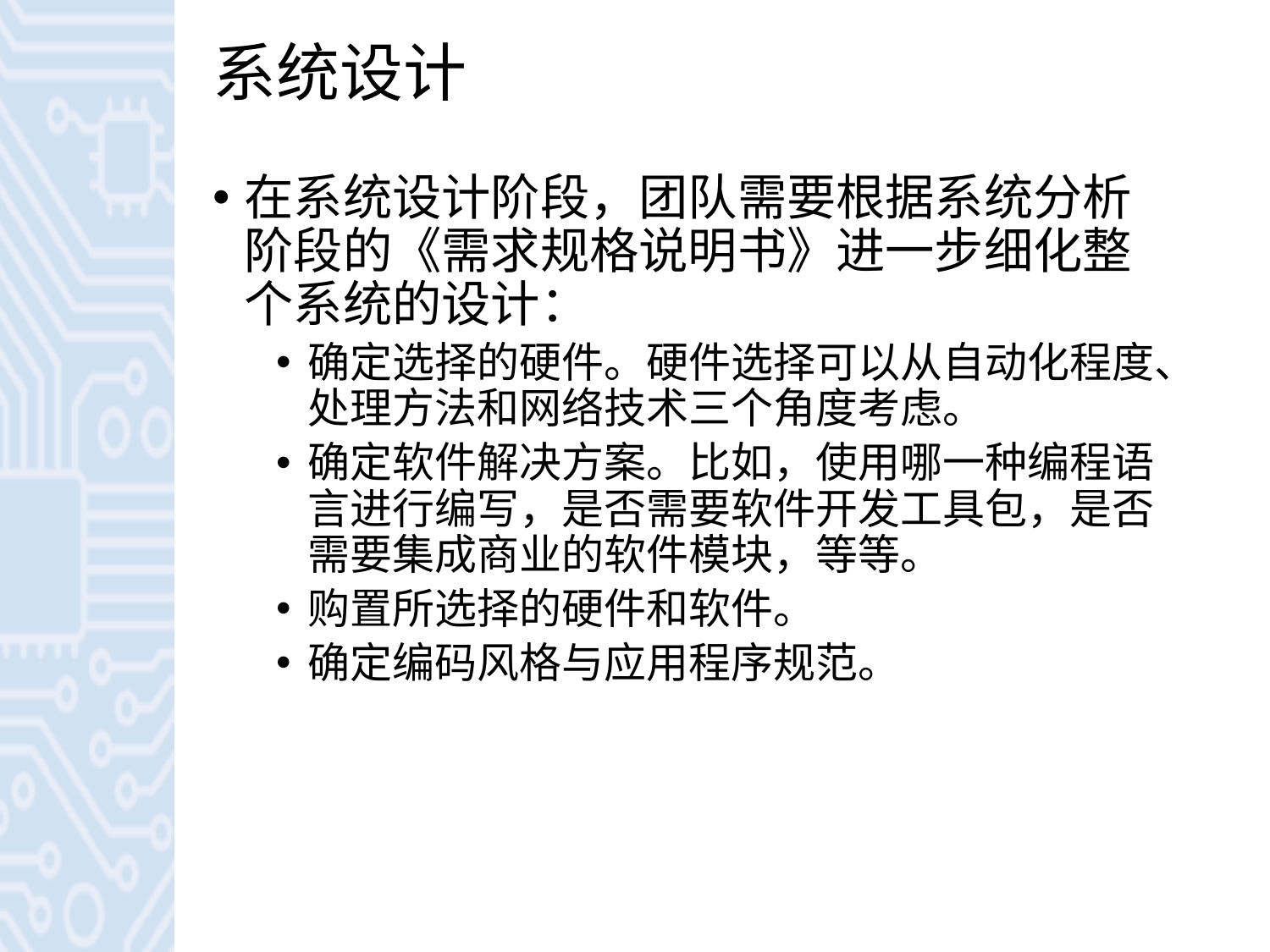

# 系统设计
在系统设计阶段，团队需要根据系统分析阶段的《需求规格说明书》进一步细化整个系统的设计：
确定选择的硬件。硬件选择可以从自动化程度、处理方法和网络技术三个角度考虑。
确定软件解决方案。比如，使用哪一种编程语言进行编写，是否需要软件开发工具包，是否需要集成商业的软件模块，等等。
购置所选择的硬件和软件。
确定编码风格与应用程序规范。